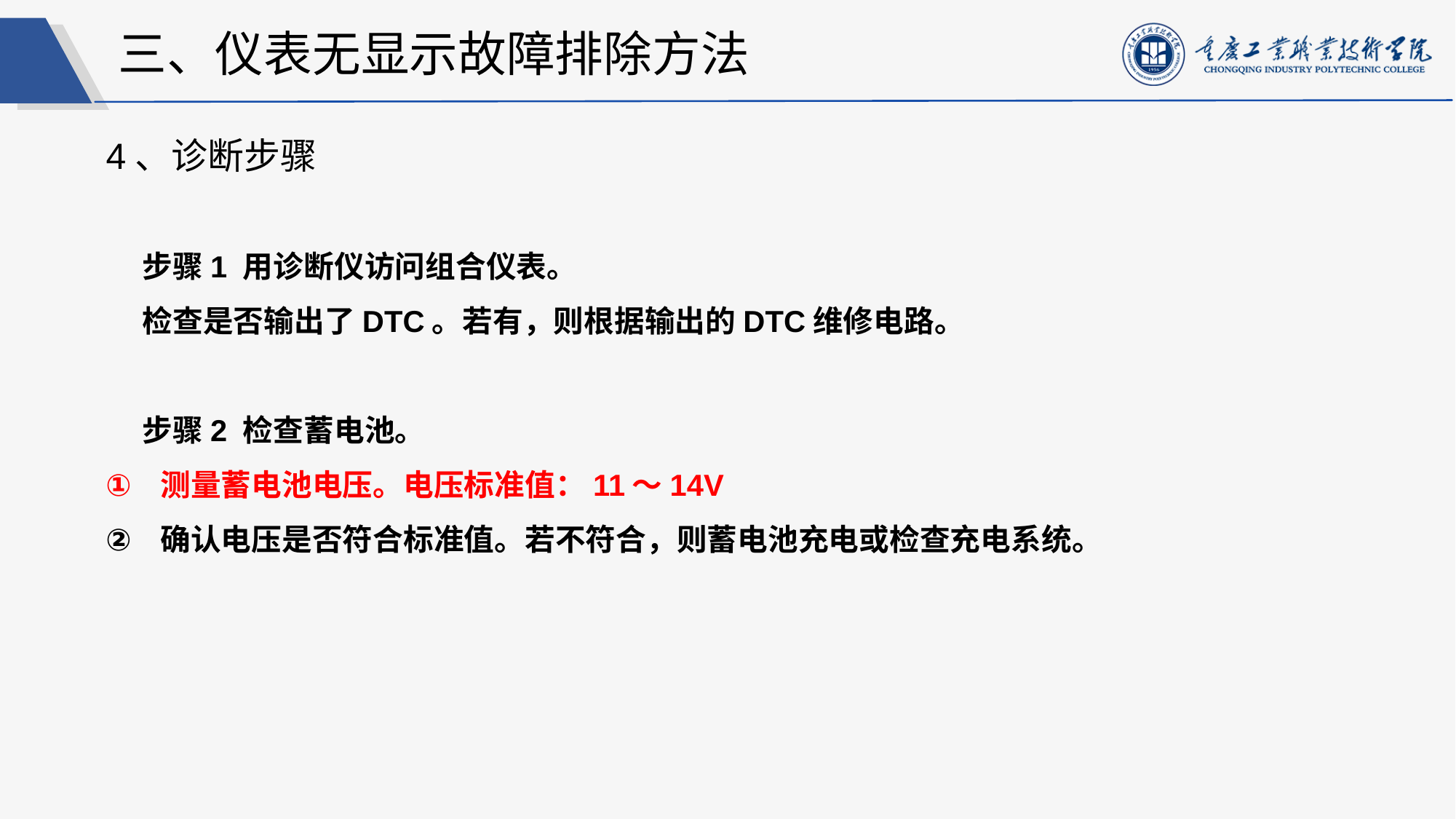

三、仪表无显示故障排除方法
4、诊断步骤
步骤1 用诊断仪访问组合仪表。
检查是否输出了DTC。若有，则根据输出的DTC维修电路。

步骤2 检查蓄电池。
测量蓄电池电压。电压标准值：11〜14V
确认电压是否符合标准值。若不符合，则蓄电池充电或检查充电系统。